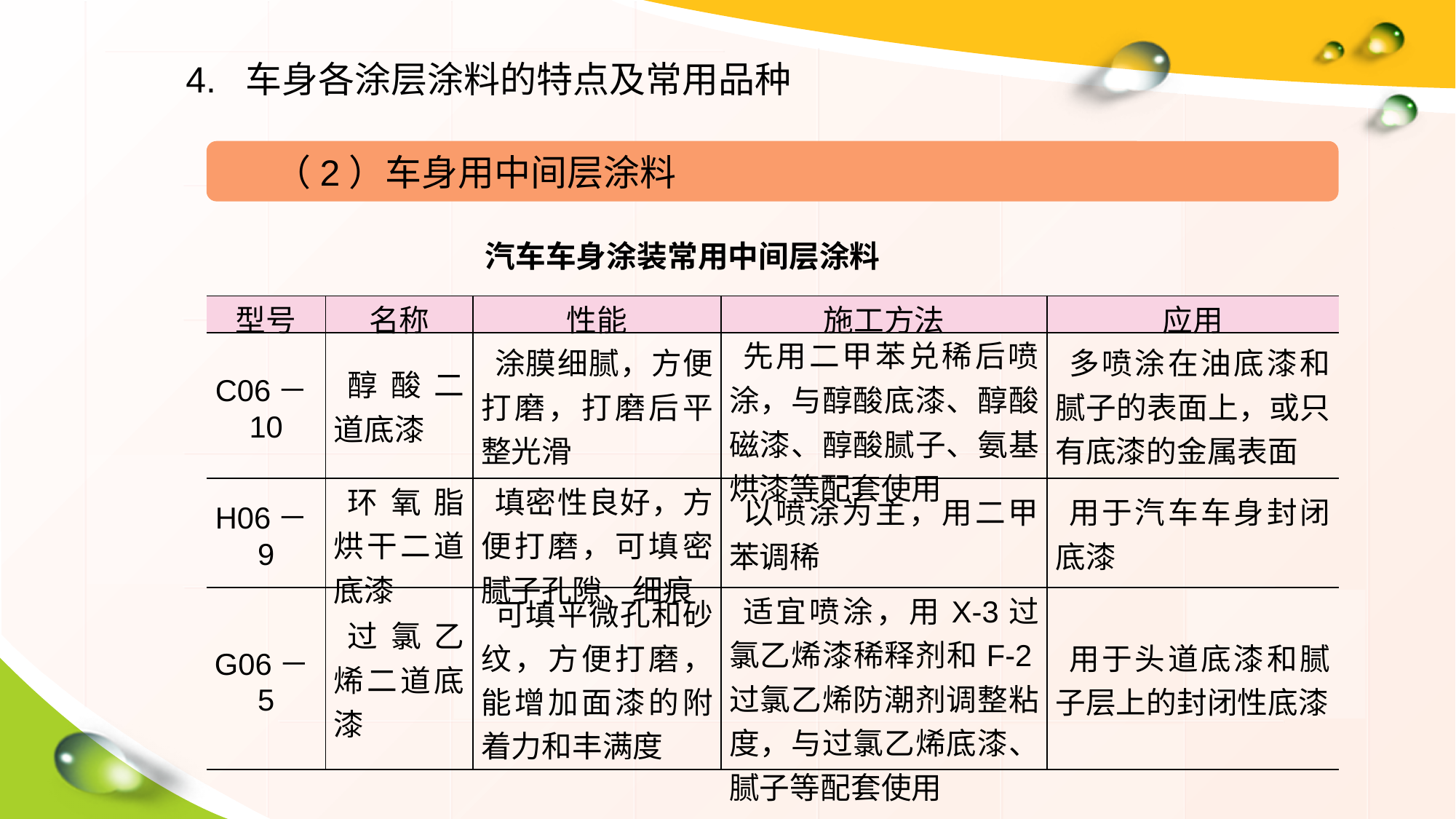

4.  车身各涂层涂料的特点及常用品种
（2）车身用中间层涂料
汽车车身涂装常用中间层涂料
| 型号 | 名称 | 性能 | 施工方法 | 应用 |
| --- | --- | --- | --- | --- |
| C06－10 | 醇酸二道底漆 | 涂膜细腻，方便打磨，打磨后平整光滑 | 先用二甲苯兑稀后喷涂，与醇酸底漆、醇酸磁漆、醇酸腻子、氨基烘漆等配套使用 | 多喷涂在油底漆和腻子的表面上，或只有底漆的金属表面 |
| H06－9 | 环氧脂烘干二道底漆 | 填密性良好，方便打磨，可填密腻子孔隙、细痕 | 以喷涂为主，用二甲苯调稀 | 用于汽车车身封闭底漆 |
| G06－5 | 过氯乙烯二道底漆 | 可填平微孔和砂纹，方便打磨，能增加面漆的附着力和丰满度 | 适宜喷涂，用X-3过氯乙烯漆稀释剂和F-2过氯乙烯防潮剂调整粘度，与过氯乙烯底漆、腻子等配套使用 | 用于头道底漆和腻子层上的封闭性底漆 |